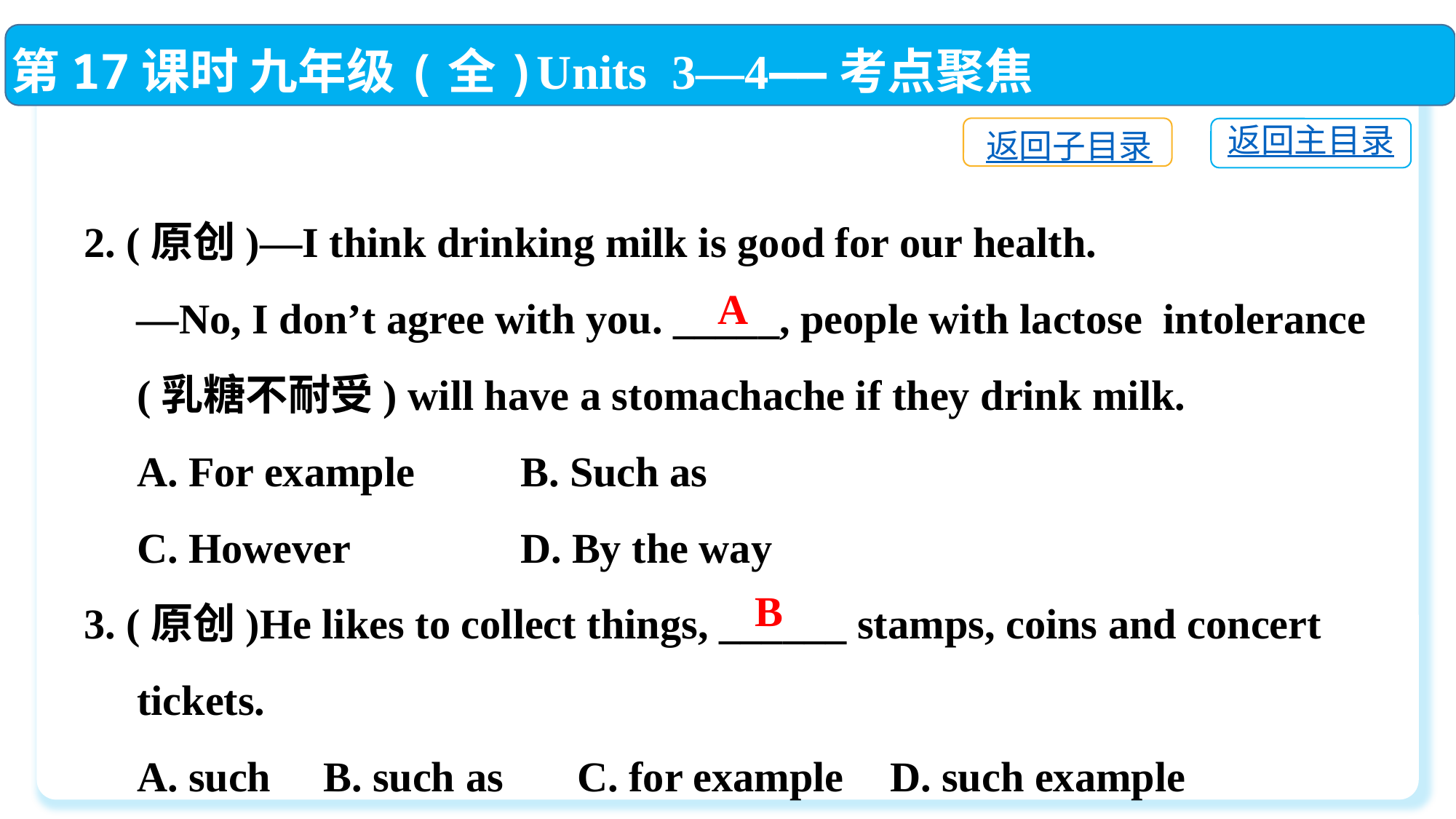

第17课时 九年级(全)Units  3—4——考点聚焦

返回子目录
返回主目录
2. (原创)—I think drinking milk is good for our health.
     —No, I don’t agree with you. _____, people with lactose  intolerance
     (乳糖不耐受) will have a stomachache if they drink milk.
     A. For example　 	B. Such as
     C. However　　 	D. By the way
3. (原创)He likes to collect things, ______ stamps, coins and concert
     tickets.
     A. such	  B. such as       C. for example	    D. such example

A
B